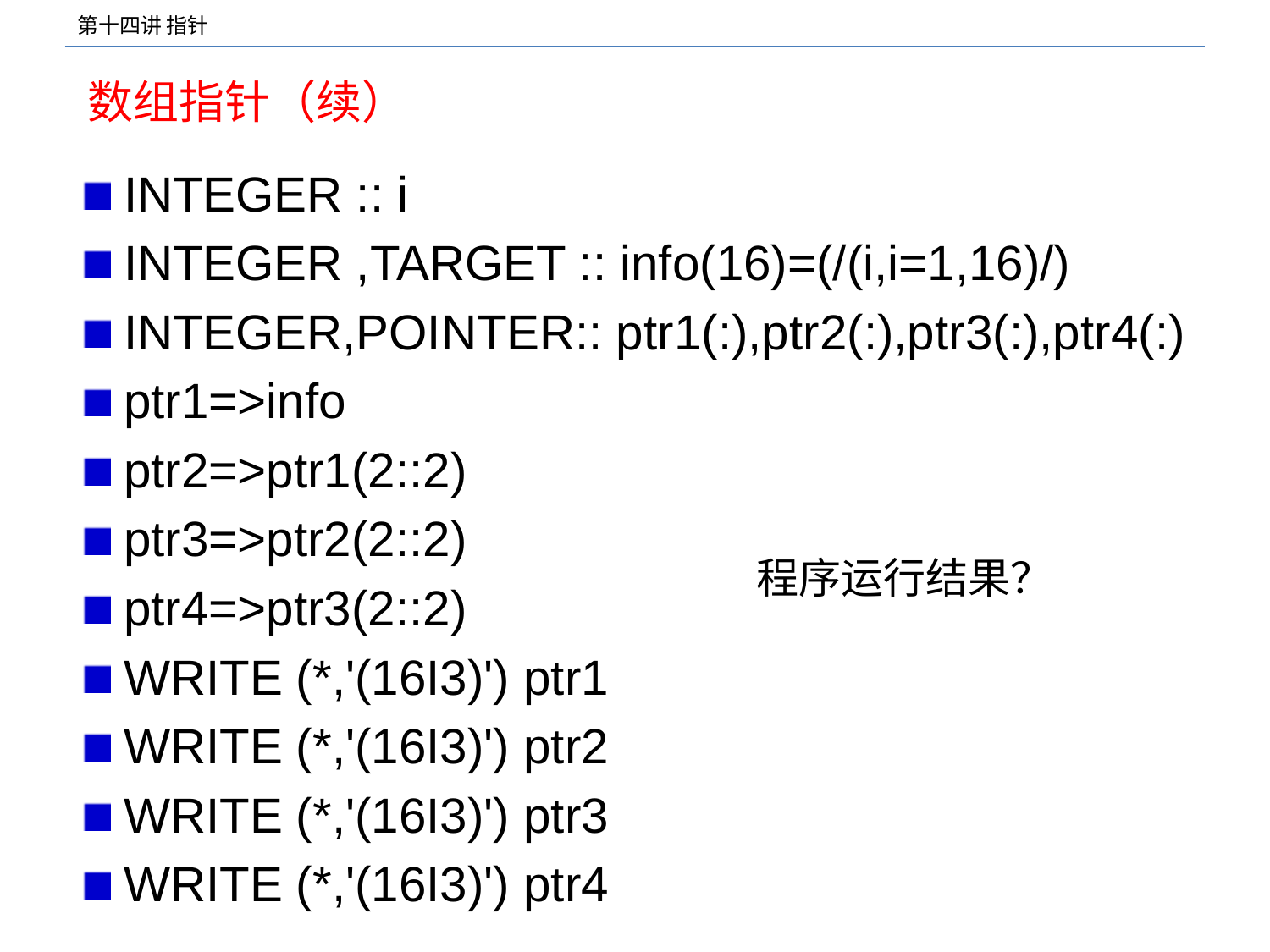

# 数组指针（续）
INTEGER :: i
INTEGER ,TARGET :: info(16)=(/(i,i=1,16)/)
INTEGER,POINTER:: ptr1(:),ptr2(:),ptr3(:),ptr4(:)
ptr1=>info
ptr2=>ptr1(2::2)
ptr3=>ptr2(2::2)
ptr4=>ptr3(2::2)
WRITE (*,'(16I3)') ptr1
WRITE (*,'(16I3)') ptr2
WRITE (*,'(16I3)') ptr3
WRITE (*,'(16I3)') ptr4

程序运行结果？